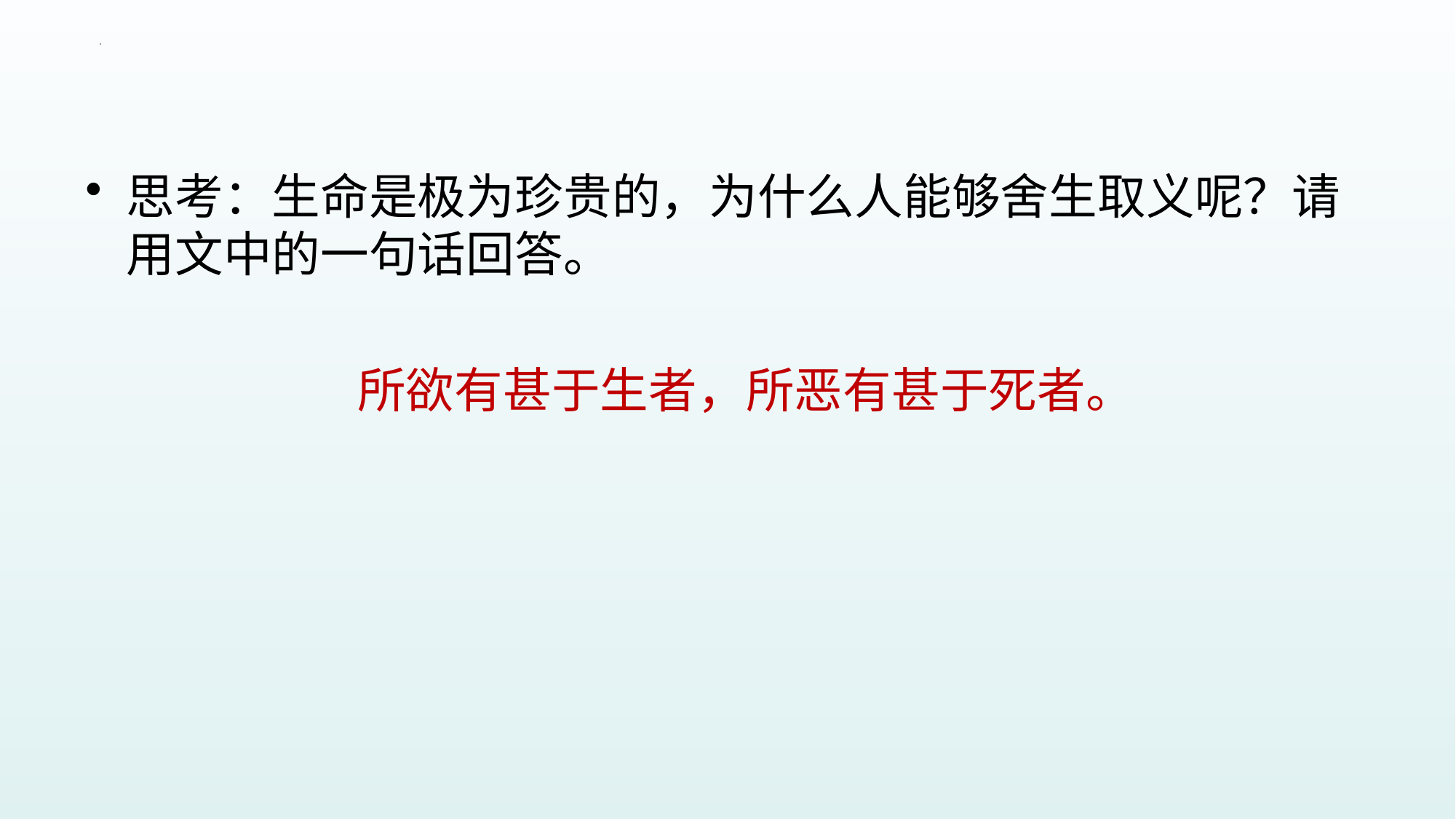

思考：生命是极为珍贵的，为什么人能够舍生取义呢？请用文中的一句话回答。

  所欲有甚于生者，所恶有甚于死者。